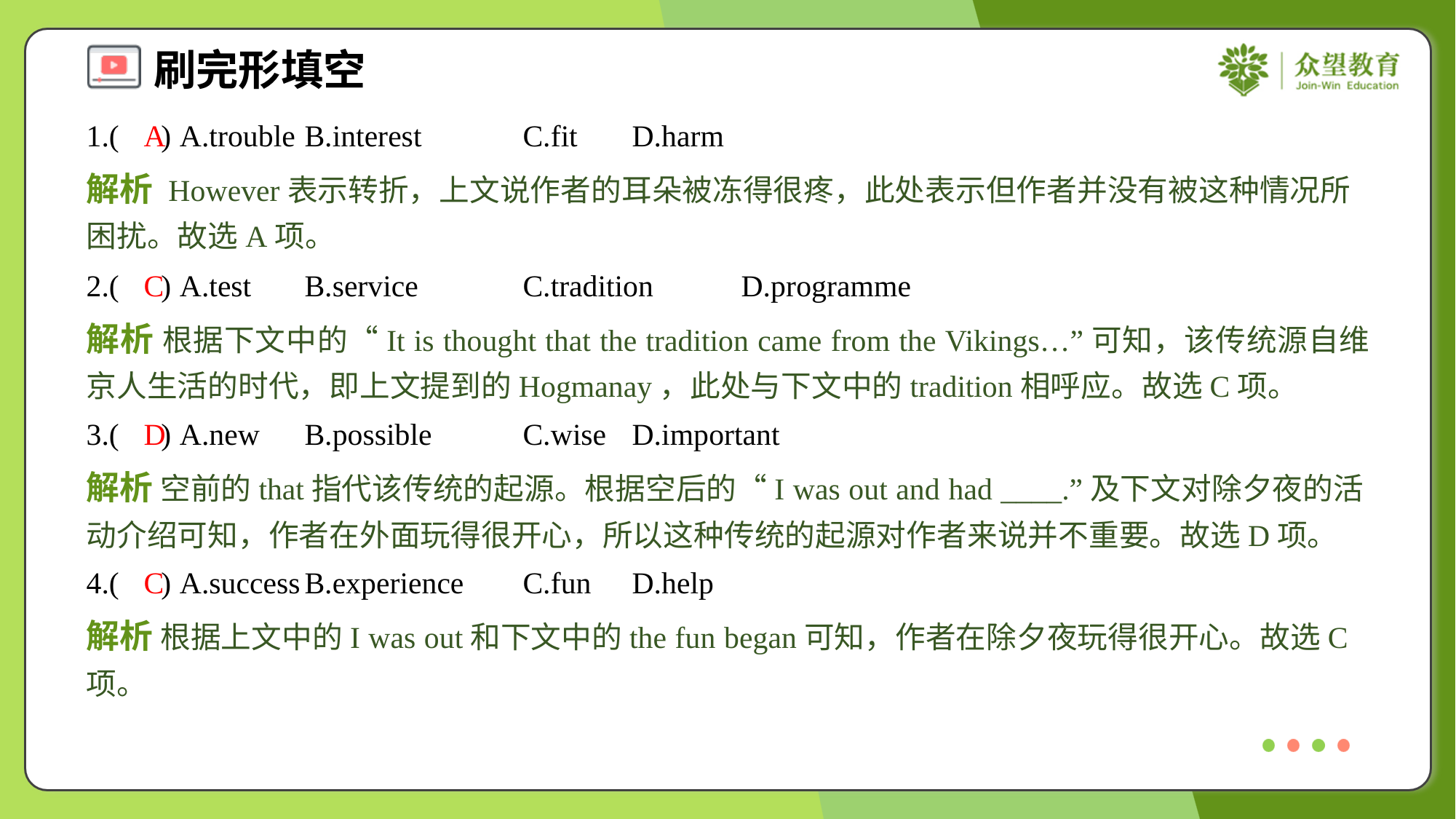

1.(     ) A.trouble	B.interest	C.fit	D.harm
A
解析 However表示转折，上文说作者的耳朵被冻得很疼，此处表示但作者并没有被这种情况所困扰。故选A项。
2.(     ) A.test	B.service	C.tradition	D.programme
C
解析 根据下文中的“It is thought that the tradition came from the Vikings…”可知，该传统源自维京人生活的时代，即上文提到的Hogmanay，此处与下文中的tradition相呼应。故选C项。
3.(     ) A.new	B.possible	C.wise	D.important
D
解析 空前的that指代该传统的起源。根据空后的“I was out and had ____.”及下文对除夕夜的活动介绍可知，作者在外面玩得很开心，所以这种传统的起源对作者来说并不重要。故选D项。
4.(     ) A.success	B.experience	C.fun	D.help
C
解析 根据上文中的I was out和下文中的the fun began可知，作者在除夕夜玩得很开心。故选C项。